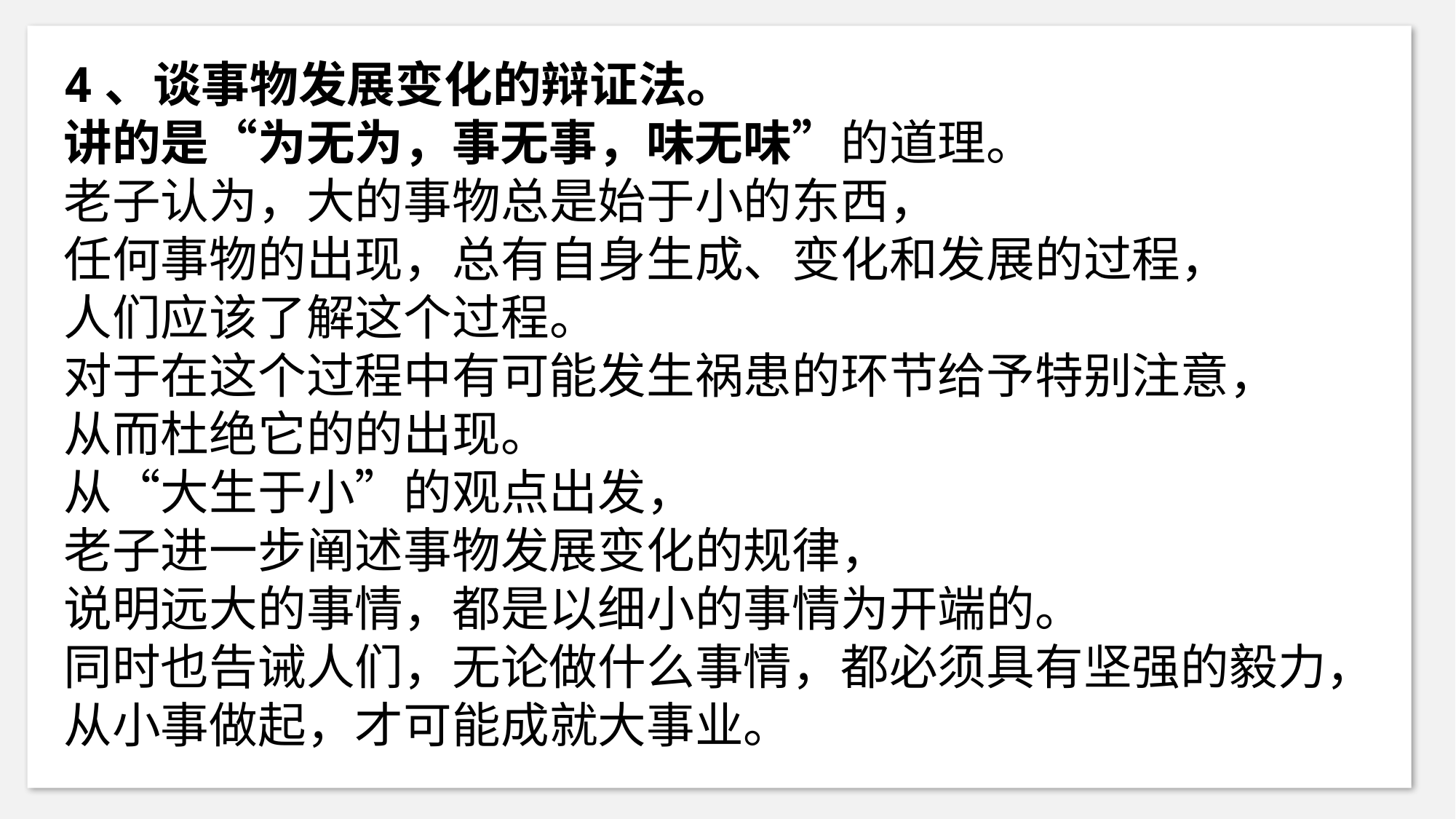

4、谈事物发展变化的辩证法。
讲的是“为无为，事无事，味无味”的道理。
老子认为，大的事物总是始于小的东西，
任何事物的出现，总有自身生成、变化和发展的过程，
人们应该了解这个过程。
对于在这个过程中有可能发生祸患的环节给予特别注意，
从而杜绝它的的出现。
从“大生于小”的观点出发，
老子进一步阐述事物发展变化的规律，
说明远大的事情，都是以细小的事情为开端的。
同时也告诫人们，无论做什么事情，都必须具有坚强的毅力，
从小事做起，才可能成就大事业。